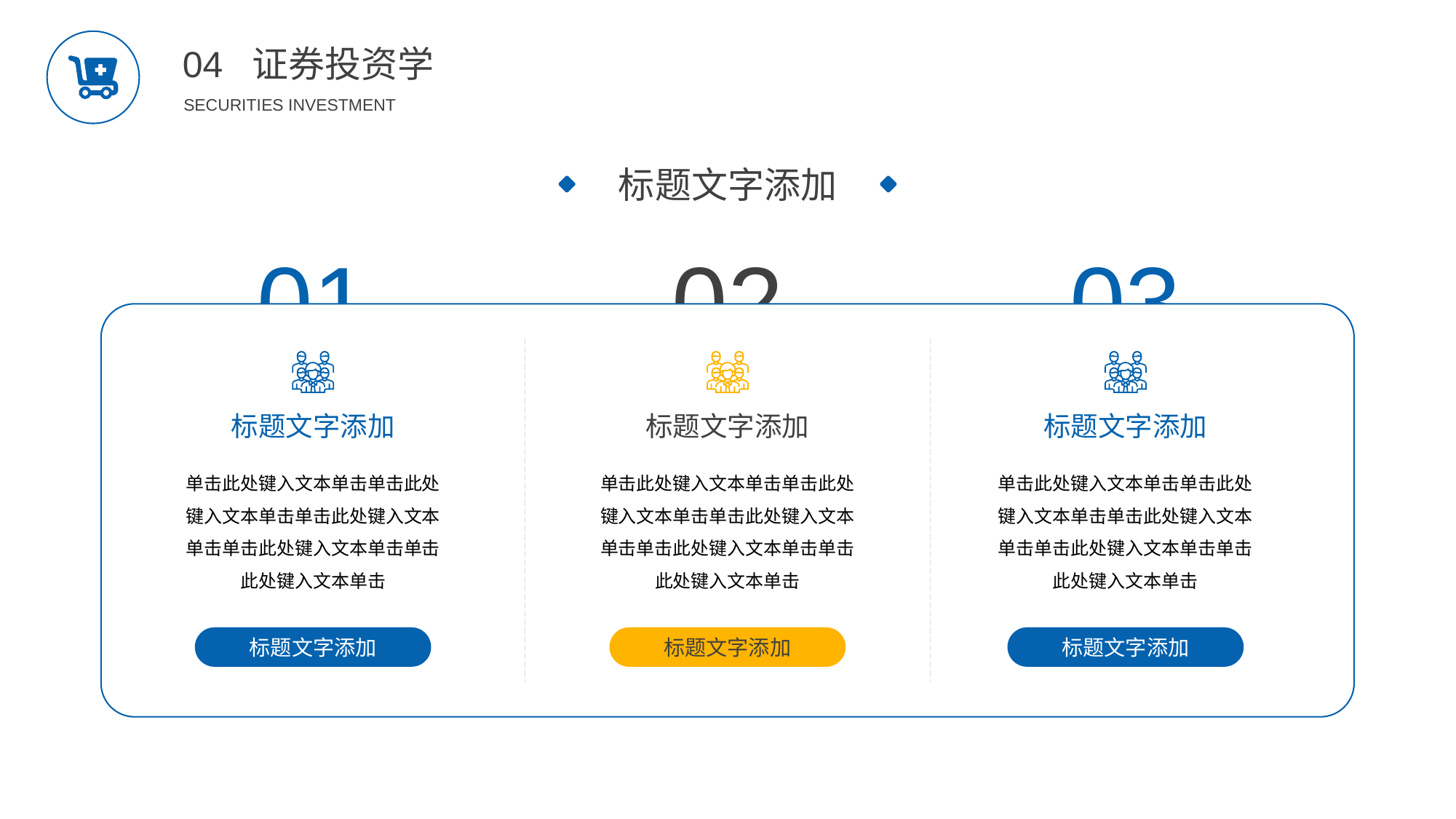

BY YUSHEN

04  证券投资学

SECURITIES INVESTMENT
标题文字添加

01
02
03

标题文字添加
单击此处键入文本单击单击此处键入文本单击单击此处键入文本单击单击此处键入文本单击单击此处键入文本单击
标题文字添加

标题文字添加
单击此处键入文本单击单击此处键入文本单击单击此处键入文本单击单击此处键入文本单击单击此处键入文本单击
标题文字添加

标题文字添加
单击此处键入文本单击单击此处键入文本单击单击此处键入文本单击单击此处键入文本单击单击此处键入文本单击
标题文字添加